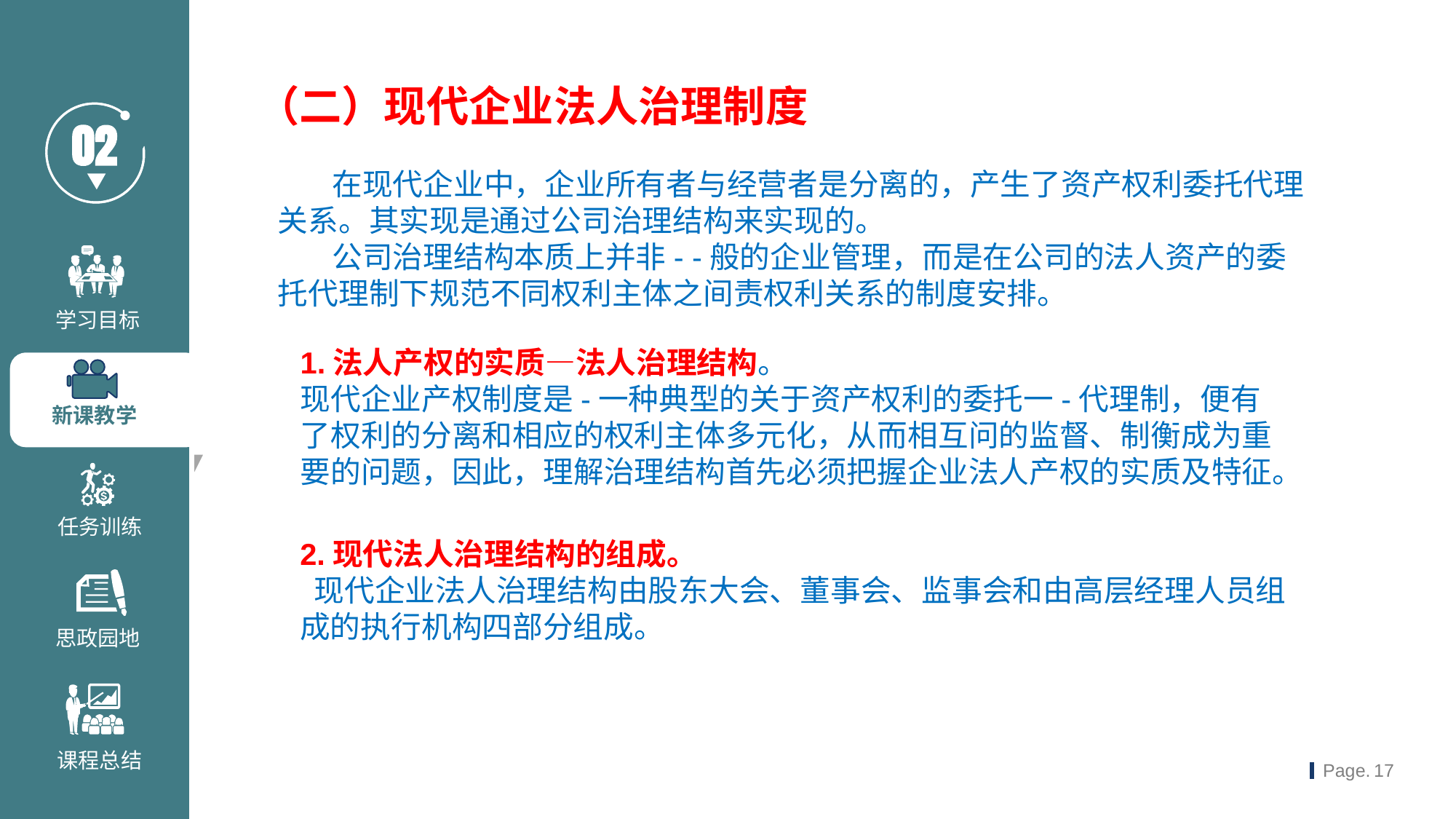

（二）现代企业法人治理制度
       在现代企业中，企业所有者与经营者是分离的，产生了资产权利委托代理关系。其实现是通过公司治理结构来实现的。
       公司治理结构本质上并非- -般的企业管理，而是在公司的法人资产的委托代理制下规范不同权利主体之间责权利关系的制度安排。
1.法人产权的实质—法人治理结构。
现代企业产权制度是-一种典型的关于资产权利的委托一-代理制，便有了权利的分离和相应的权利主体多元化，从而相互问的监督、制衡成为重要的问题，因此，理解治理结构首先必须把握企业法人产权的实质及特征。
2.现代法人治理结构的组成。
 现代企业法人治理结构由股东大会、董事会、监事会和由高层经理人员组成的执行机构四部分组成。